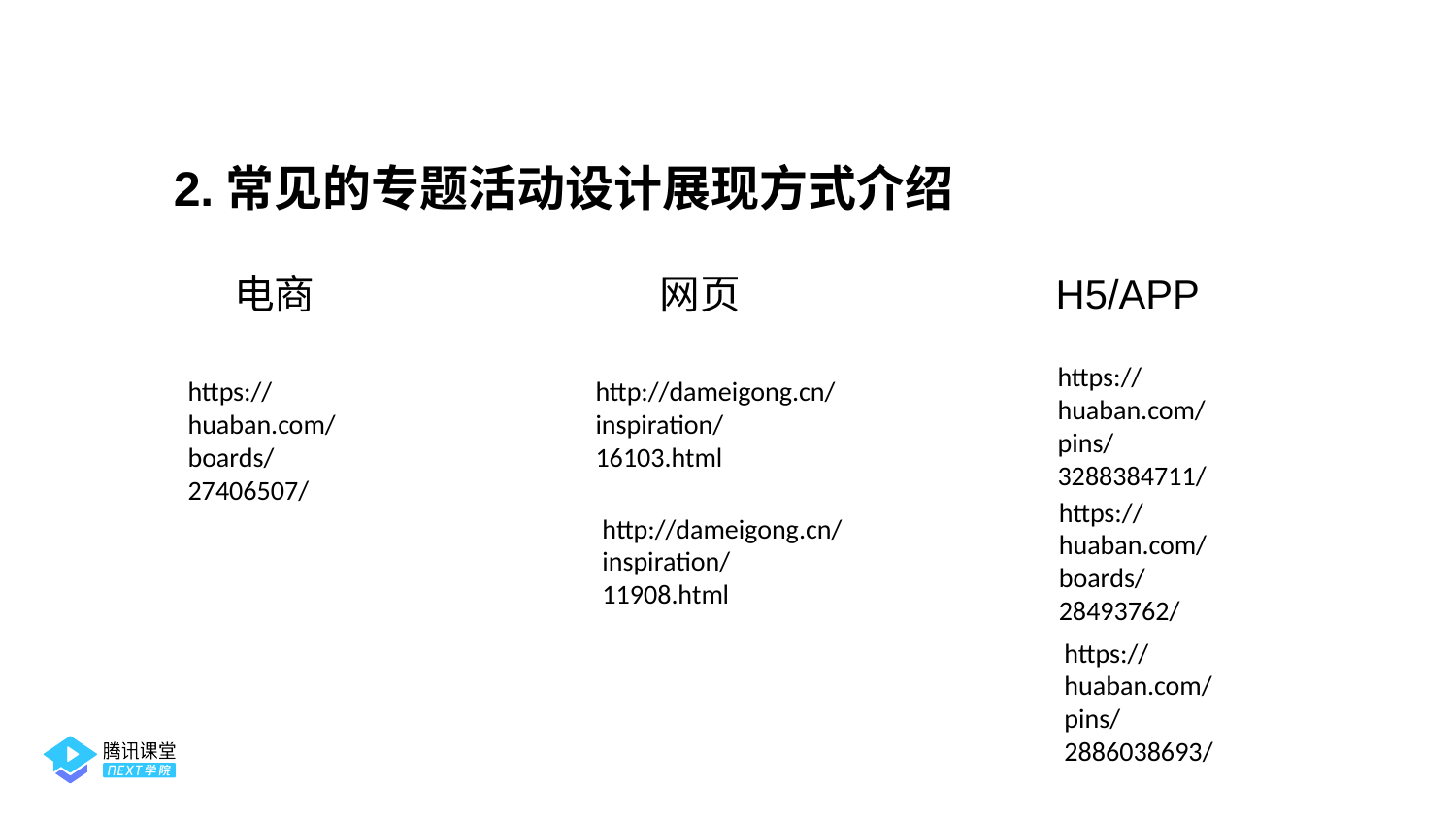

2.常见的专题活动设计展现方式介绍
电商
网页
H5/APP
https://huaban.com/pins/3288384711/
https://huaban.com/boards/27406507/
http://dameigong.cn/inspiration/16103.html
https://huaban.com/boards/28493762/
http://dameigong.cn/inspiration/11908.html
https://huaban.com/pins/2886038693/